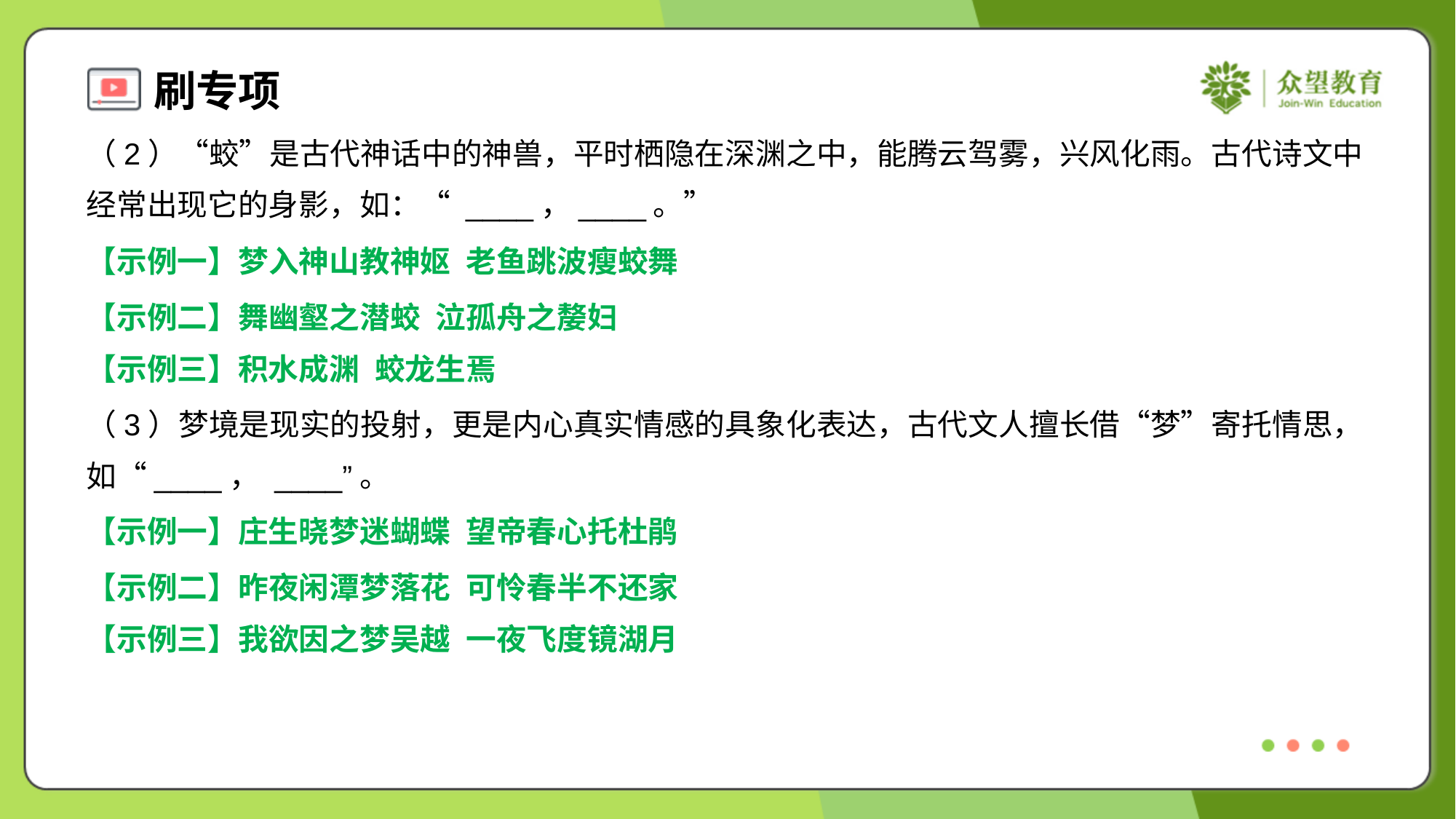

（2）“蛟”是古代神话中的神兽，平时栖隐在深渊之中，能腾云驾雾，兴风化雨。古代诗文中
经常出现它的身影，如：“ ____，____。”
【示例一】梦入神山教神妪  老鱼跳波瘦蛟舞
【示例二】舞幽壑之潜蛟  泣孤舟之嫠妇
【示例三】积水成渊  蛟龙生焉
（3）梦境是现实的投射，更是内心真实情感的具象化表达，古代文人擅长借“梦”寄托情思，
如“____， ____”。
【示例一】庄生晓梦迷蝴蝶  望帝春心托杜鹃
【示例二】昨夜闲潭梦落花  可怜春半不还家
【示例三】我欲因之梦吴越  一夜飞度镜湖月